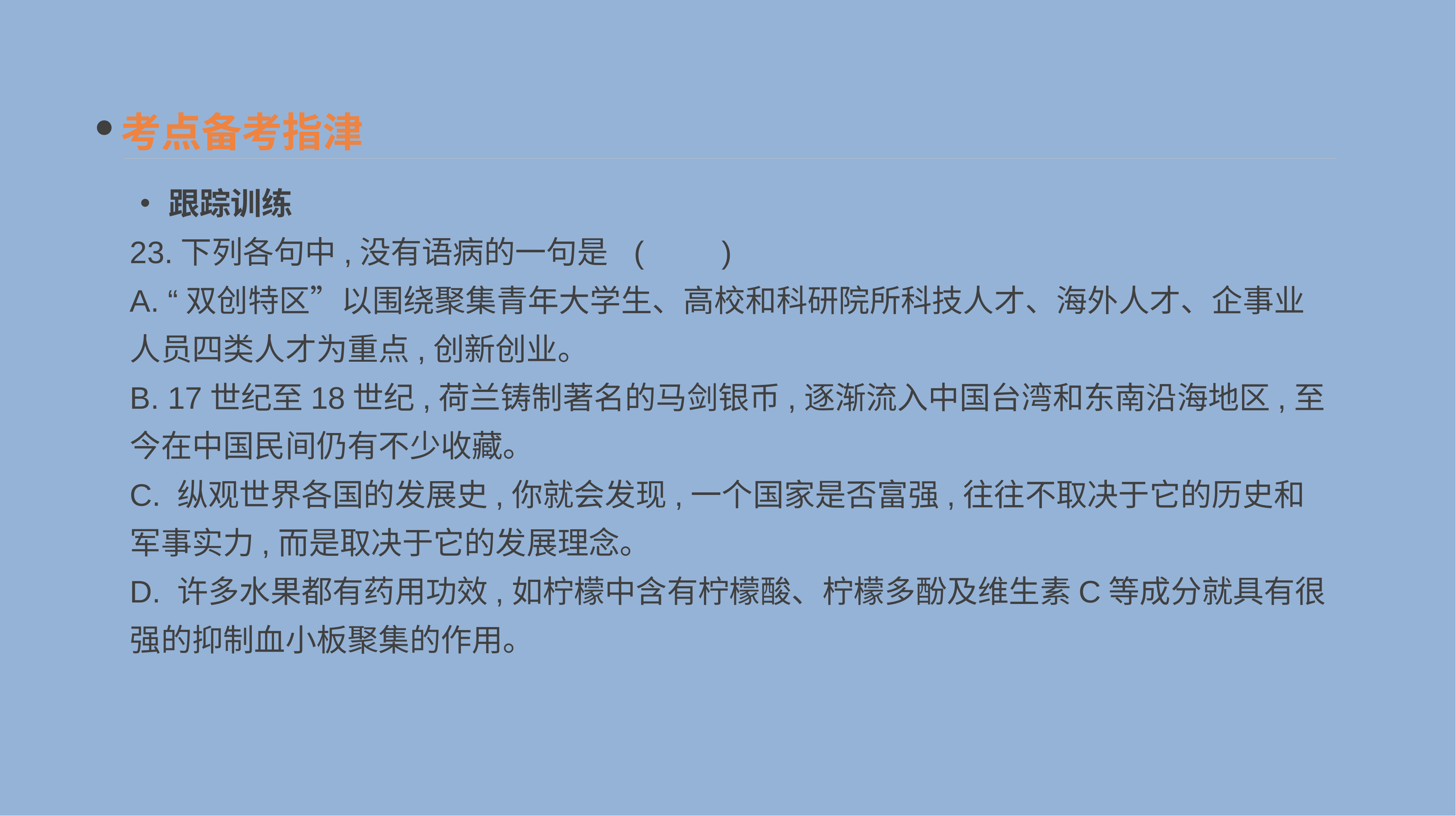

考点备考指津

•跟踪训练
23.下列各句中,没有语病的一句是 	(　　)
A. “双创特区”以围绕聚集青年大学生、高校和科研院所科技人才、海外人才、企事业人员四类人才为重点,创新创业。
B. 17世纪至18世纪,荷兰铸制著名的马剑银币,逐渐流入中国台湾和东南沿海地区,至今在中国民间仍有不少收藏。
C. 纵观世界各国的发展史,你就会发现,一个国家是否富强,往往不取决于它的历史和军事实力,而是取决于它的发展理念。
D. 许多水果都有药用功效,如柠檬中含有柠檬酸、柠檬多酚及维生素C等成分就具有很强的抑制血小板聚集的作用。